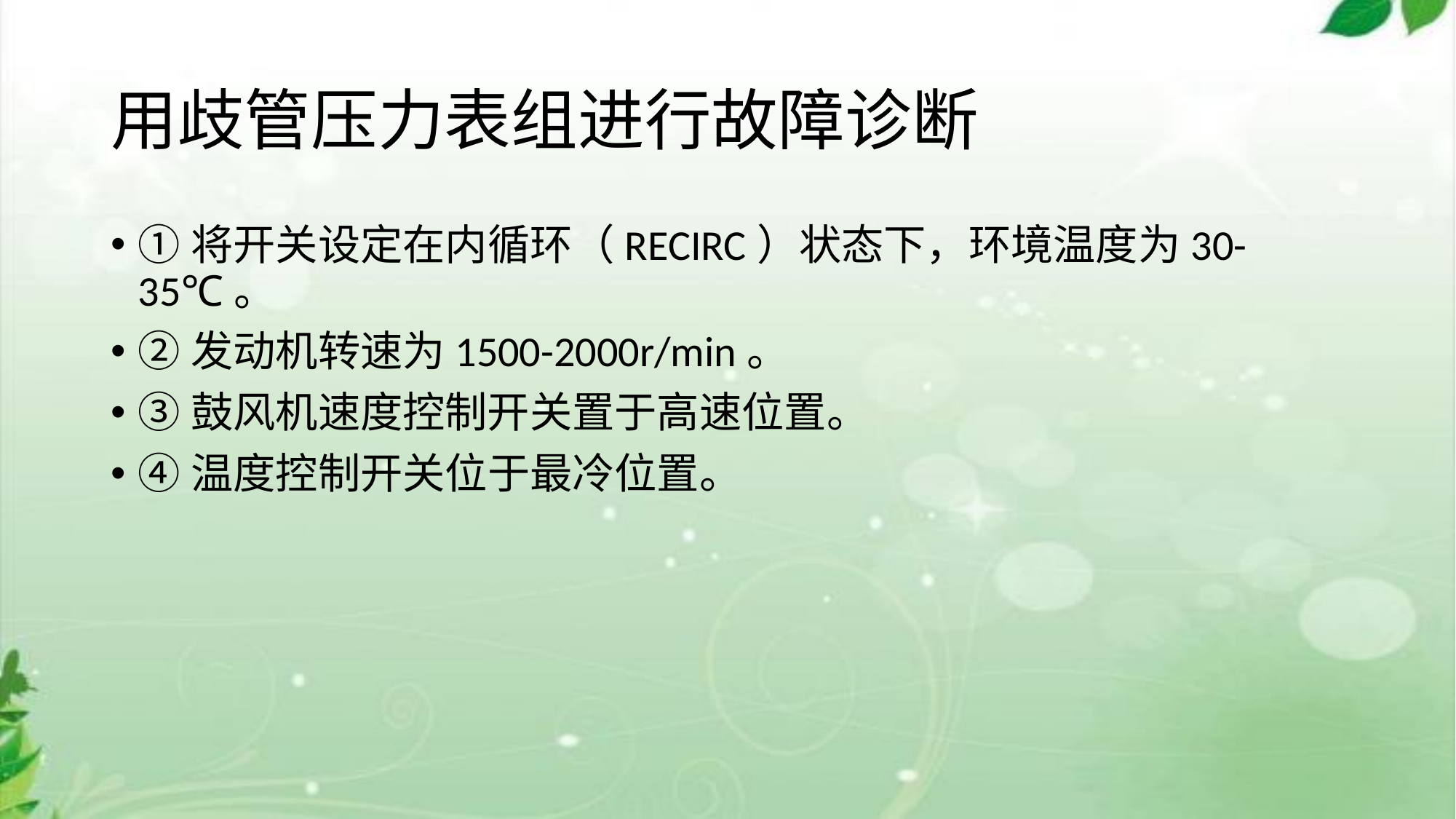

# 用歧管压力表组进行故障诊断
①将开关设定在内循环（RECIRC）状态下，环境温度为30-35℃。
②发动机转速为1500-2000r/min。
③鼓风机速度控制开关置于高速位置。
④温度控制开关位于最冷位置。